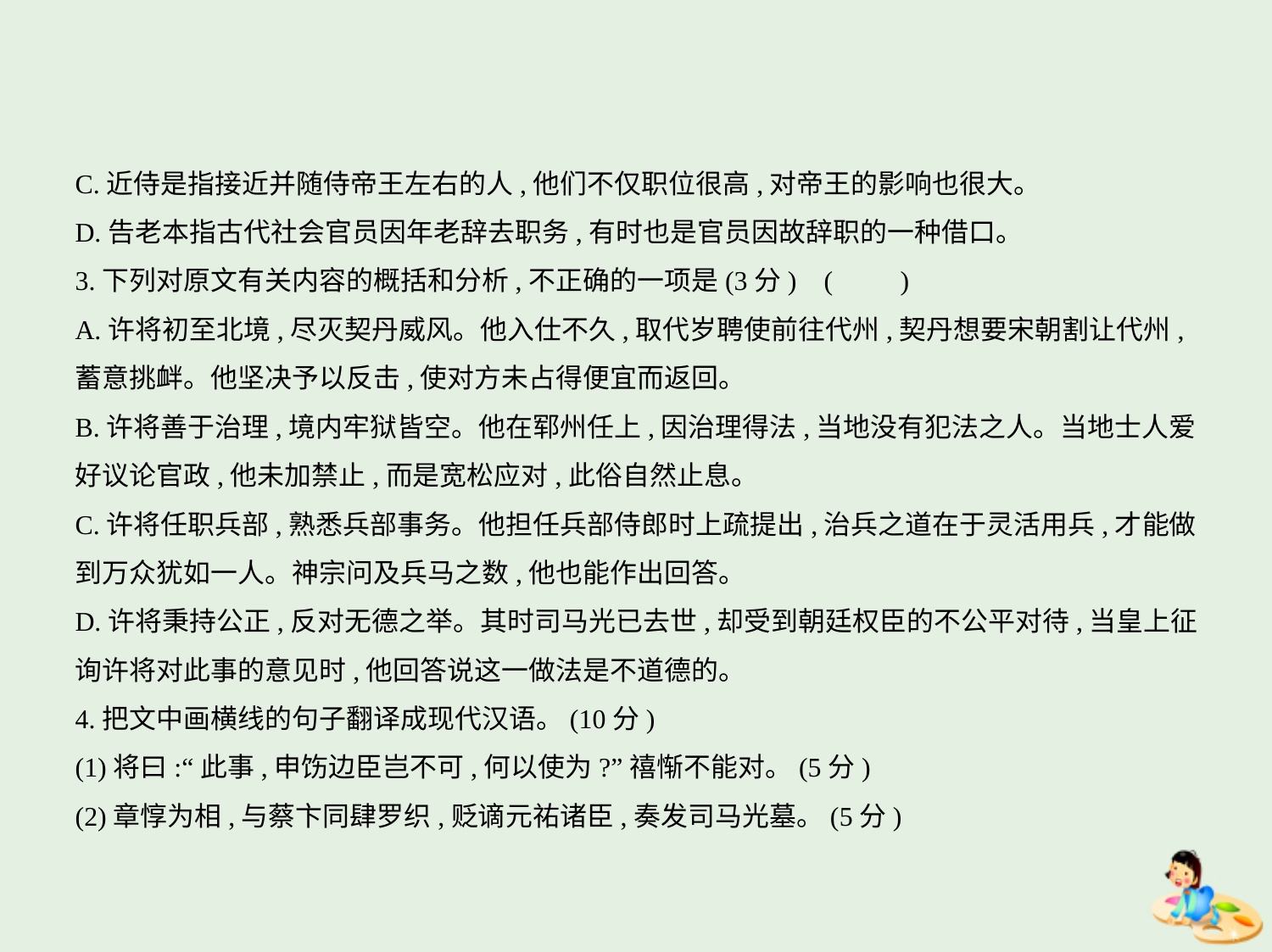

C.近侍是指接近并随侍帝王左右的人,他们不仅职位很高,对帝王的影响也很大。
D.告老本指古代社会官员因年老辞去职务,有时也是官员因故辞职的一种借口。
3.下列对原文有关内容的概括和分析,不正确的一项是(3分) (　　)
A.许将初至北境,尽灭契丹威风。他入仕不久,取代岁聘使前往代州,契丹想要宋朝割让代州,
蓄意挑衅。他坚决予以反击,使对方未占得便宜而返回。
B.许将善于治理,境内牢狱皆空。他在郓州任上,因治理得法,当地没有犯法之人。当地士人爱
好议论官政,他未加禁止,而是宽松应对,此俗自然止息。
C.许将任职兵部,熟悉兵部事务。他担任兵部侍郎时上疏提出,治兵之道在于灵活用兵,才能做
到万众犹如一人。神宗问及兵马之数,他也能作出回答。
D.许将秉持公正,反对无德之举。其时司马光已去世,却受到朝廷权臣的不公平对待,当皇上征
询许将对此事的意见时,他回答说这一做法是不道德的。
4.把文中画横线的句子翻译成现代汉语。(10分)
(1)将曰:“此事,申饬边臣岂不可,何以使为?”禧惭不能对。(5分)
(2)章惇为相,与蔡卞同肆罗织,贬谪元祐诸臣,奏发司马光墓。(5分)